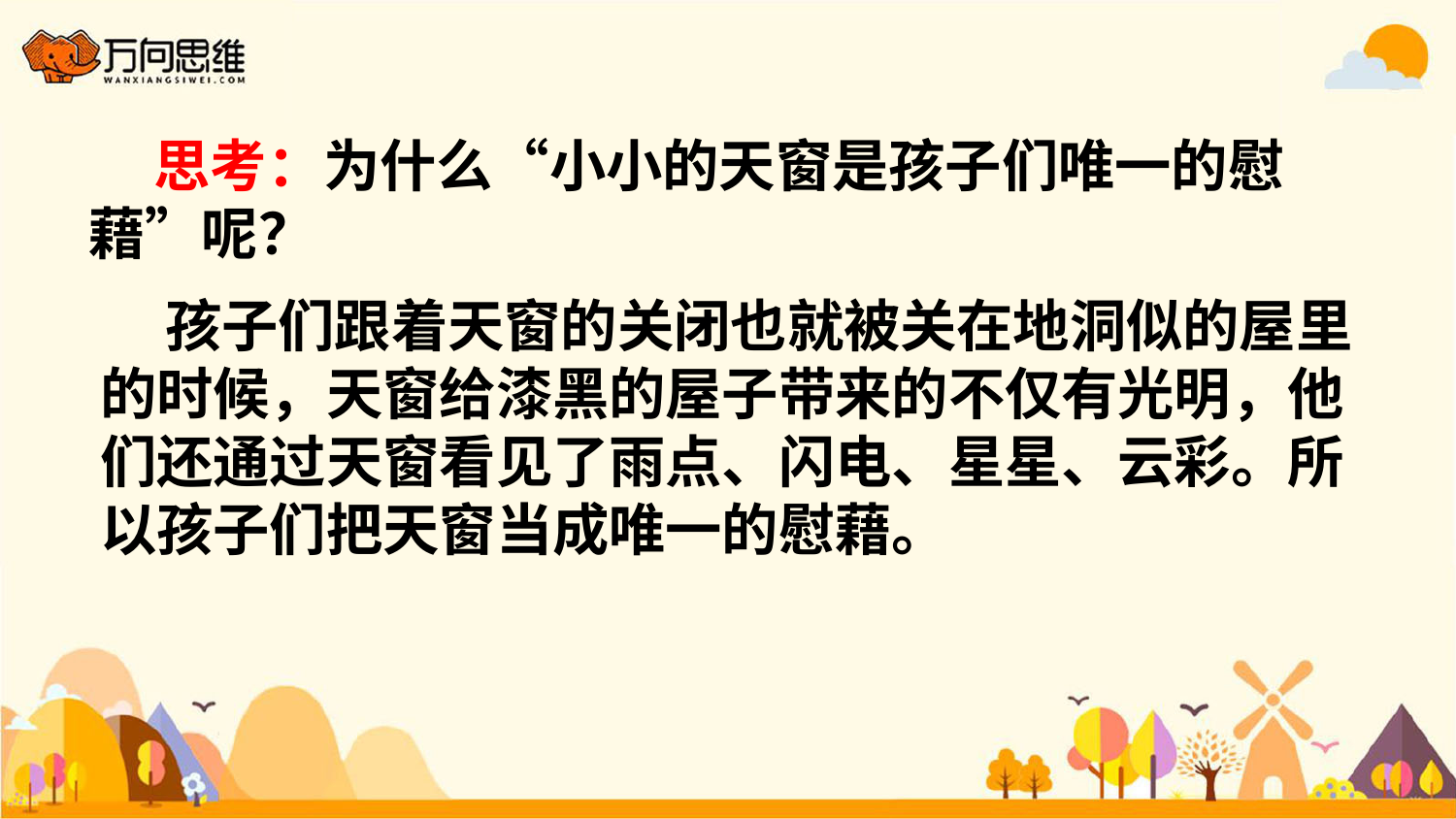

思考：为什么“小小的天窗是孩子们唯一的慰藉”呢？
    孩子们跟着天窗的关闭也就被关在地洞似的屋里的时候，天窗给漆黑的屋子带来的不仅有光明，他们还通过天窗看见了雨点、闪电、星星、云彩。所以孩子们把天窗当成唯一的慰藉。